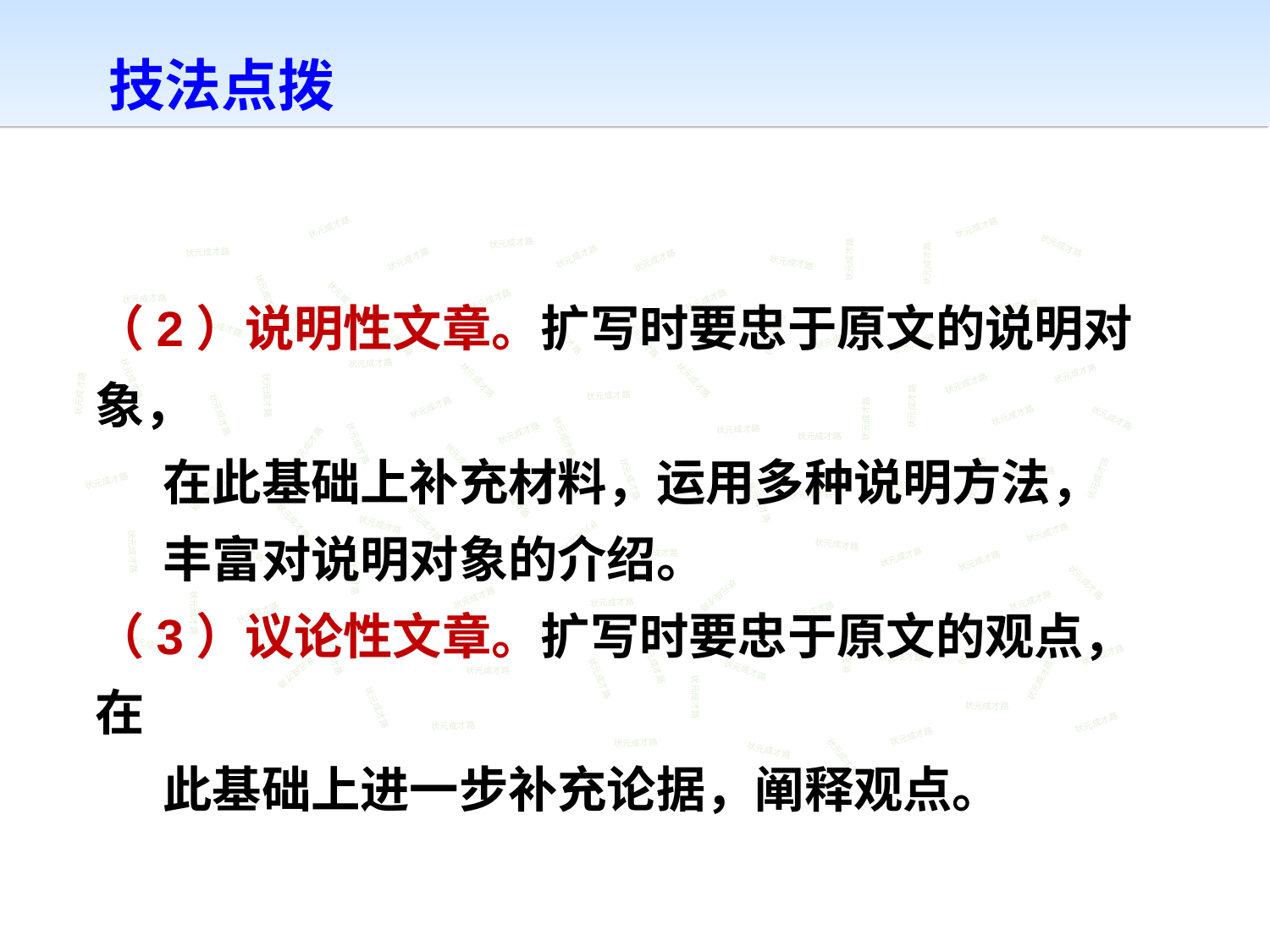

技法点拨
状元成才路
状元成才路
状元成才路
状元成才路
状元成才路
状元成才路
状元成才路
状元成才路
状元成才路
状元成才路
状元成才路
（2）说明性文章。扩写时要忠于原文的说明对象，
     在此基础上补充材料，运用多种说明方法，
     丰富对说明对象的介绍。
（3）议论性文章。扩写时要忠于原文的观点，在
     此基础上进一步补充论据，阐释观点。
状元成才路
状元成才路
状元成才路
状元成才路
状元成才路
状元成才路
状元成才路
状元成才路
状元成才路
状元成才路
状元成才路
状元成才路
状元成才路
状元成才路
状元成才路
状元成才路
状元成才路
状元成才路
状元成才路
状元成才路
状元成才路
状元成才路
状元成才路
状元成才路
状元成才路
状元成才路
状元成才路
状元成才路
状元成才路
状元成才路
状元成才路
状元成才路
状元成才路
状元成才路
状元成才路
状元成才路
状元成才路
状元成才路
状元成才路
状元成才路
状元成才路
状元成才路
状元成才路
状元成才路
状元成才路
状元成才路
状元成才路
状元成才路
状元成才路
状元成才路
状元成才路
状元成才路
状元成才路
状元成才路
状元成才路
状元成才路
状元成才路
状元成才路
状元成才路
状元成才路
状元成才路
状元成才路
状元成才路
状元成才路
状元成才路
状元成才路
状元成才路
状元成才路
状元成才路
状元成才路
状元成才路
状元成才路
状元成才路
状元成才路
状元成才路
状元成才路
状元成才路
状元成才路
状元成才路
状元成才路
状元成才路
状元成才路
状元成才路
状元成才路
状元成才路
状元成才路
状元成才路
状元成才路
状元成才路